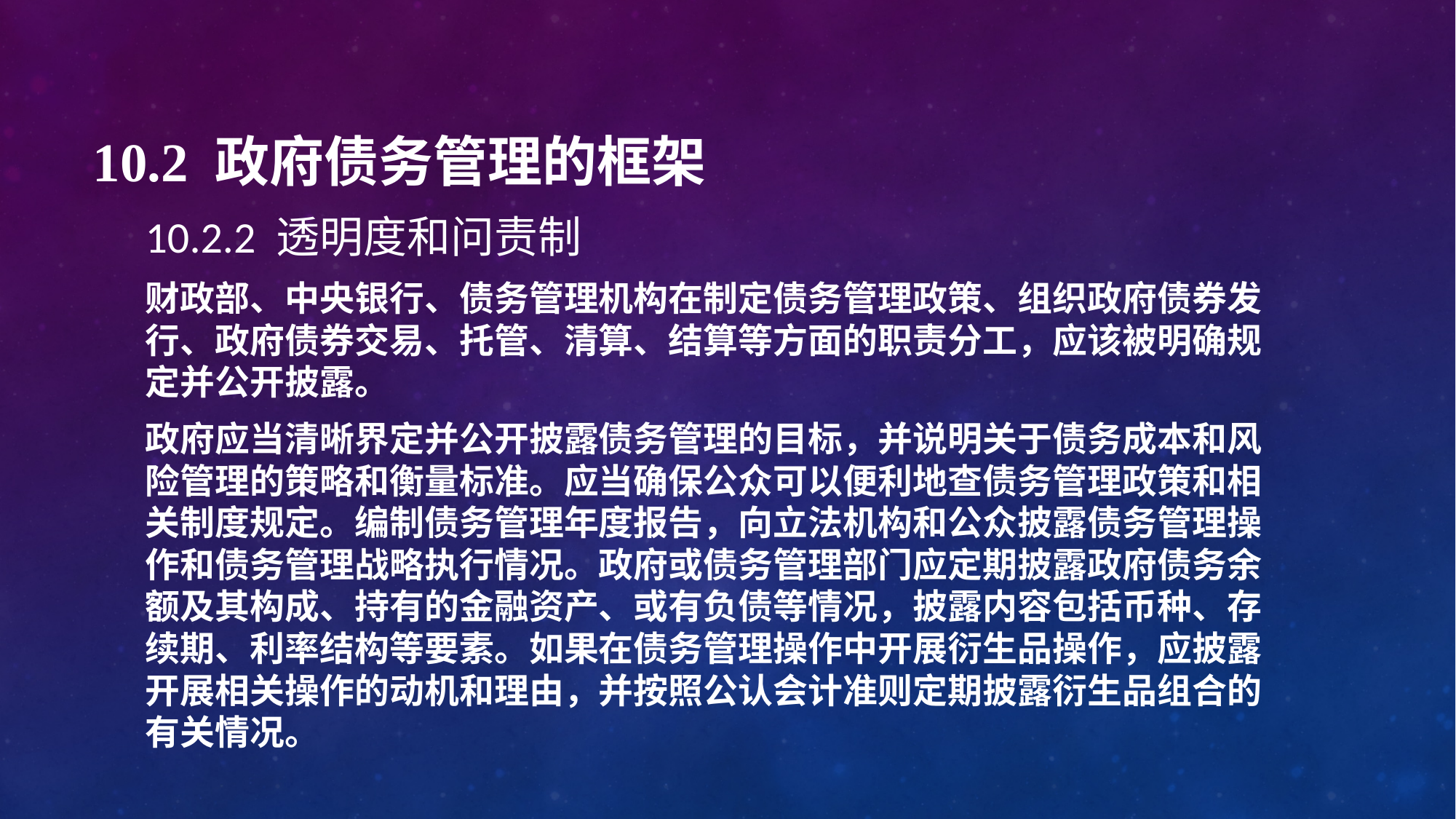

# 10.2 政府债务管理的框架
10.2.2 透明度和问责制
财政部、中央银行、债务管理机构在制定债务管理政策、组织政府债券发行、政府债券交易、托管、清算、结算等方面的职责分工，应该被明确规定并公开披露。
政府应当清晰界定并公开披露债务管理的目标，并说明关于债务成本和风险管理的策略和衡量标准。应当确保公众可以便利地查债务管理政策和相关制度规定。编制债务管理年度报告，向立法机构和公众披露债务管理操作和债务管理战略执行情况。政府或债务管理部门应定期披露政府债务余额及其构成、持有的金融资产、或有负债等情况，披露内容包括币种、存续期、利率结构等要素。如果在债务管理操作中开展衍生品操作，应披露开展相关操作的动机和理由，并按照公认会计准则定期披露衍生品组合的有关情况。